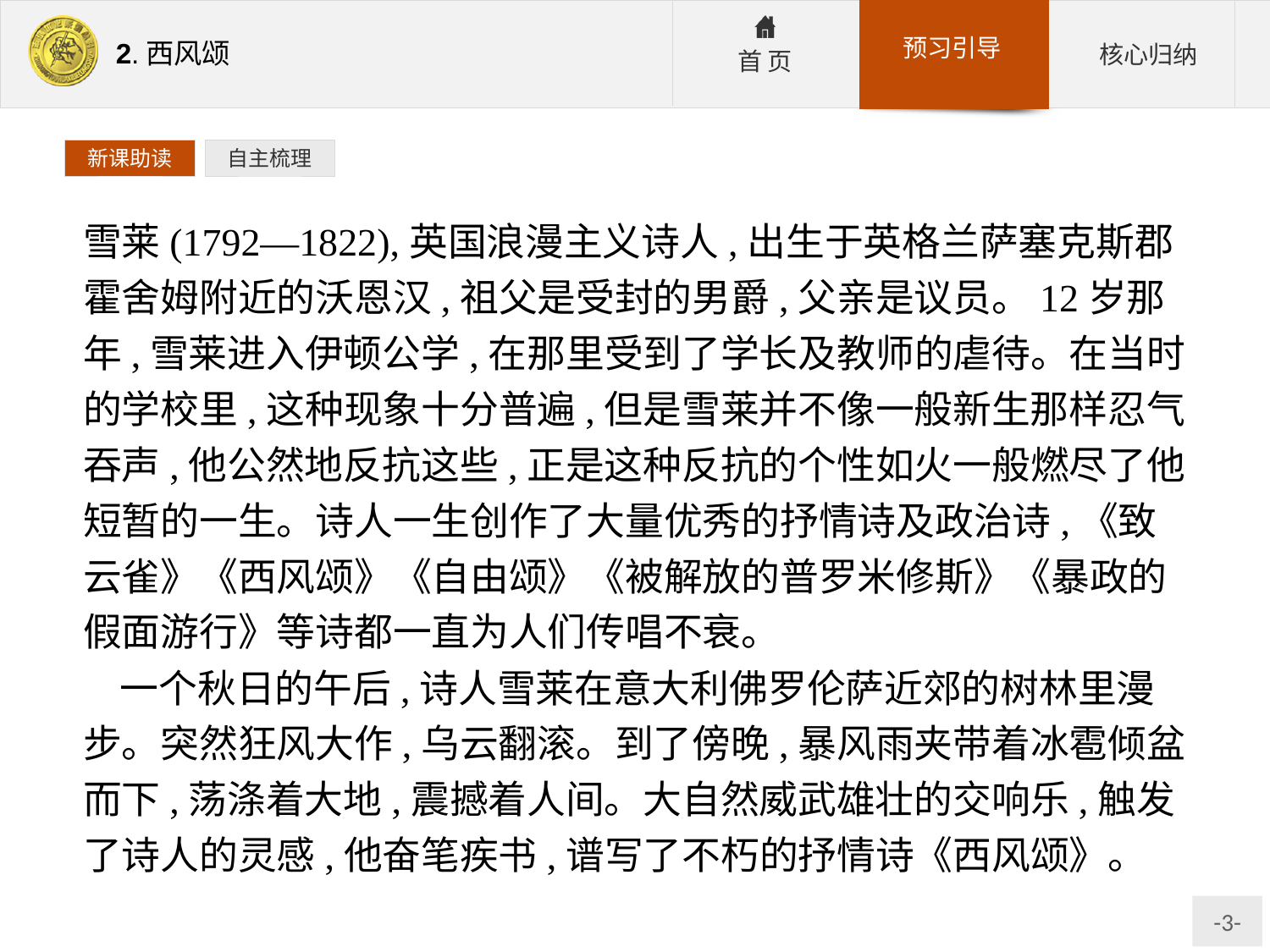

新课助读
自主梳理
雪莱(1792—1822),英国浪漫主义诗人,出生于英格兰萨塞克斯郡霍舍姆附近的沃恩汉,祖父是受封的男爵,父亲是议员。12岁那年,雪莱进入伊顿公学,在那里受到了学长及教师的虐待。在当时的学校里,这种现象十分普遍,但是雪莱并不像一般新生那样忍气吞声,他公然地反抗这些,正是这种反抗的个性如火一般燃尽了他短暂的一生。诗人一生创作了大量优秀的抒情诗及政治诗,《致云雀》《西风颂》《自由颂》《被解放的普罗米修斯》《暴政的假面游行》等诗都一直为人们传唱不衰。
一个秋日的午后,诗人雪莱在意大利佛罗伦萨近郊的树林里漫步。突然狂风大作,乌云翻滚。到了傍晚,暴风雨夹带着冰雹倾盆而下,荡涤着大地,震撼着人间。大自然威武雄壮的交响乐,触发了诗人的灵感,他奋笔疾书,谱写了不朽的抒情诗《西风颂》。